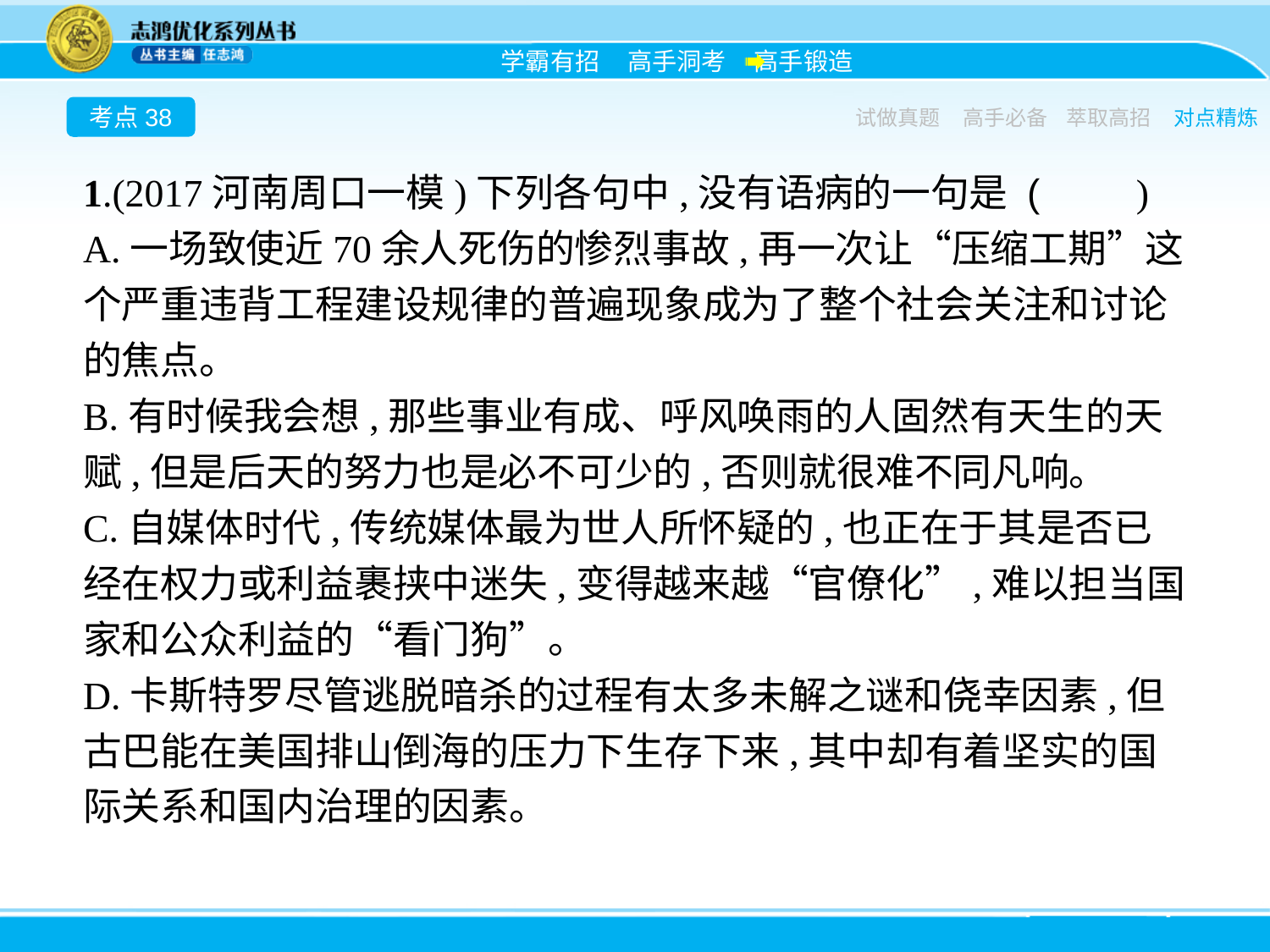

考点38
试做真题
高手必备
萃取高招
对点精炼
1.(2017河南周口一模)下列各句中,没有语病的一句是 (　　)
A.一场致使近70余人死伤的惨烈事故,再一次让“压缩工期”这个严重违背工程建设规律的普遍现象成为了整个社会关注和讨论的焦点。
B.有时候我会想,那些事业有成、呼风唤雨的人固然有天生的天赋,但是后天的努力也是必不可少的,否则就很难不同凡响。
C.自媒体时代,传统媒体最为世人所怀疑的,也正在于其是否已经在权力或利益裹挟中迷失,变得越来越“官僚化”,难以担当国家和公众利益的“看门狗”。
D.卡斯特罗尽管逃脱暗杀的过程有太多未解之谜和侥幸因素,但古巴能在美国排山倒海的压力下生存下来,其中却有着坚实的国际关系和国内治理的因素。